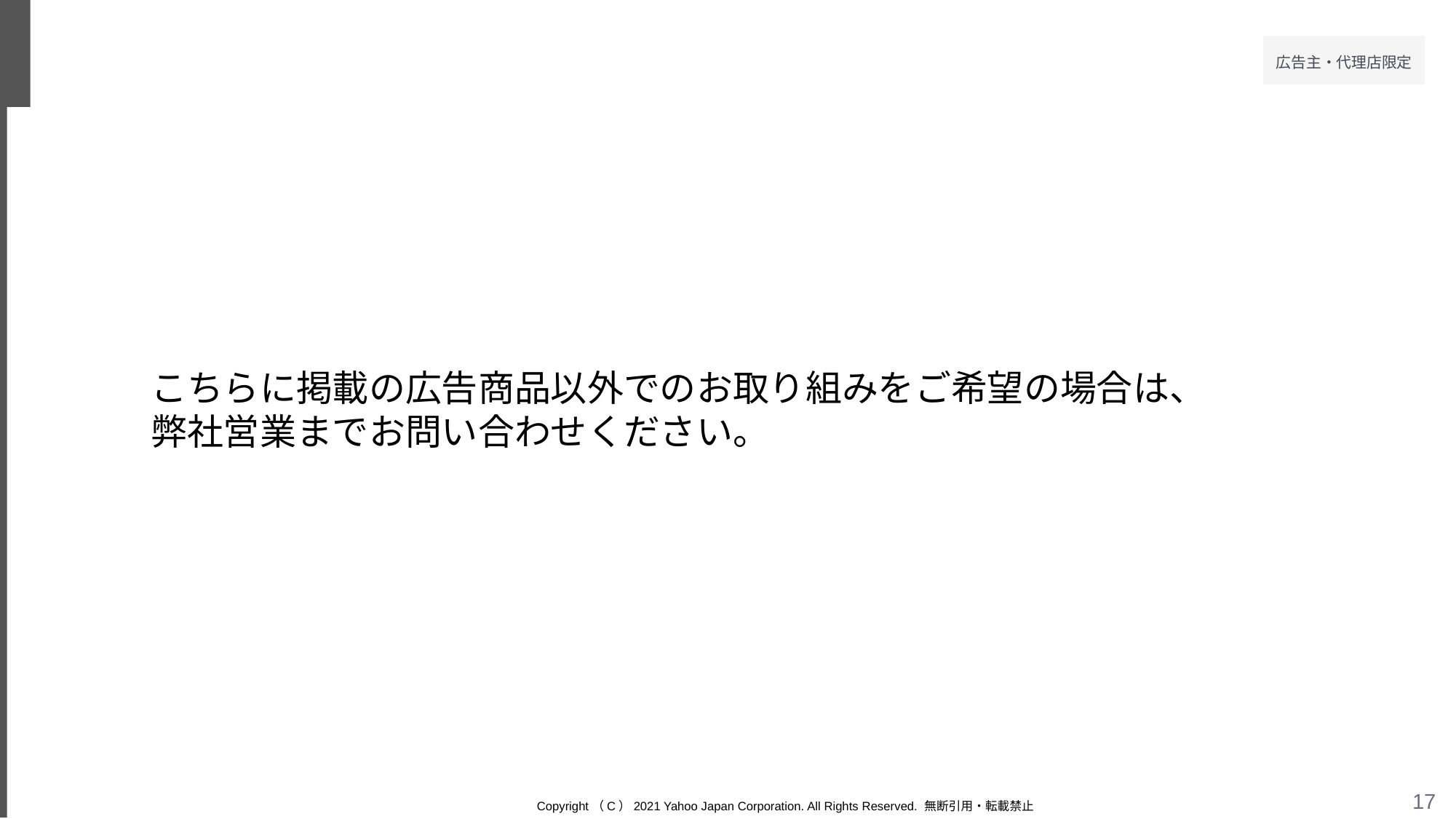

こちらに掲載の広告商品以外でのお取り組みをご希望の場合は、
弊社営業までお問い合わせください。
Copyright（C）2021 Yahoo Japan Corporation. All Rights Reserved. 無断引用・転載禁止